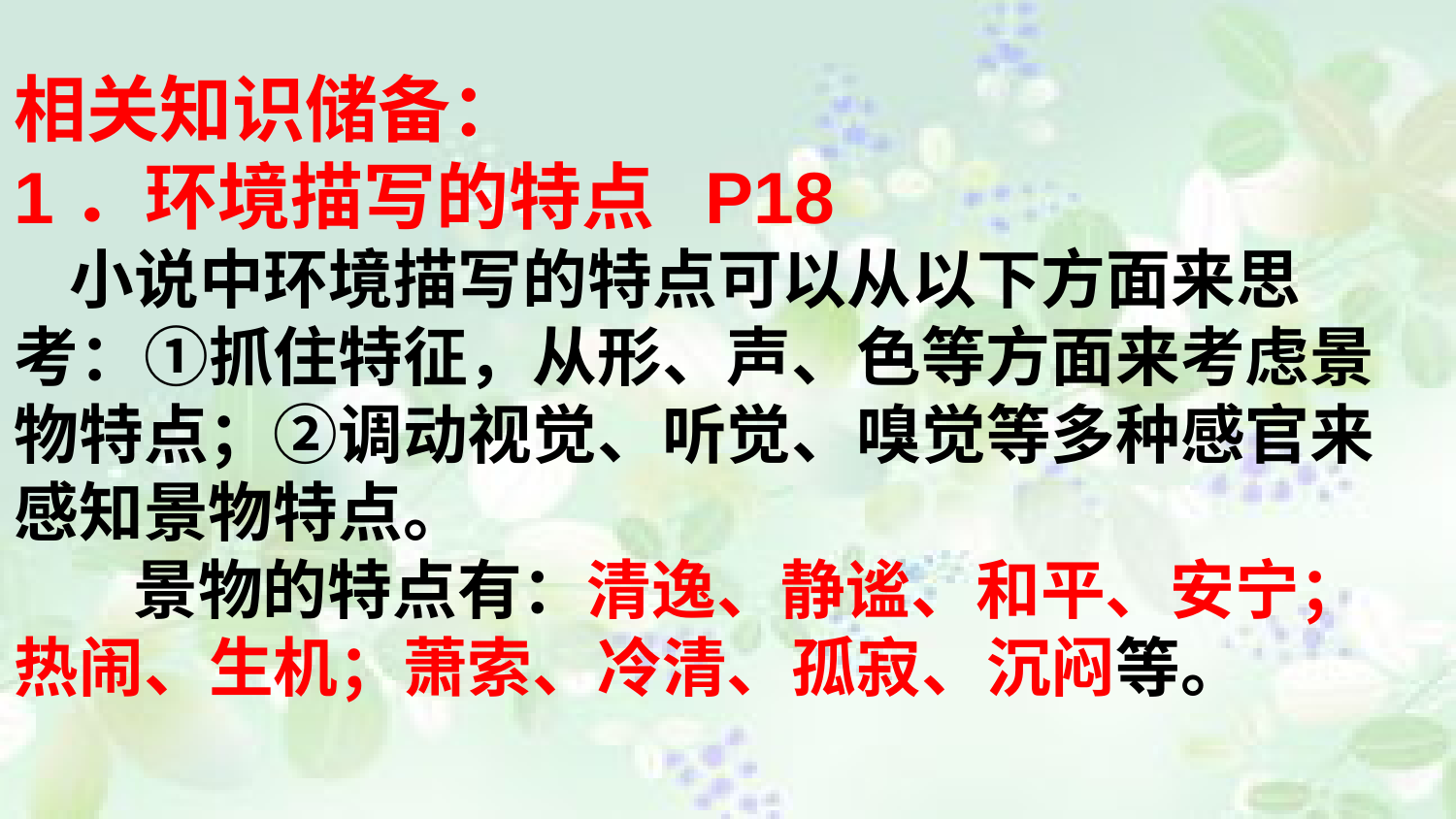

相关知识储备：
1．环境描写的特点  P18
    小说中环境描写的特点可以从以下方面来思考：①抓住特征，从形、声、色等方面来考虑景物特点；②调动视觉、听觉、嗅觉等多种感官来感知景物特点。
       景物的特点有：清逸、静谧、和平、安宁；热闹、生机；萧索、冷清、孤寂、沉闷等。